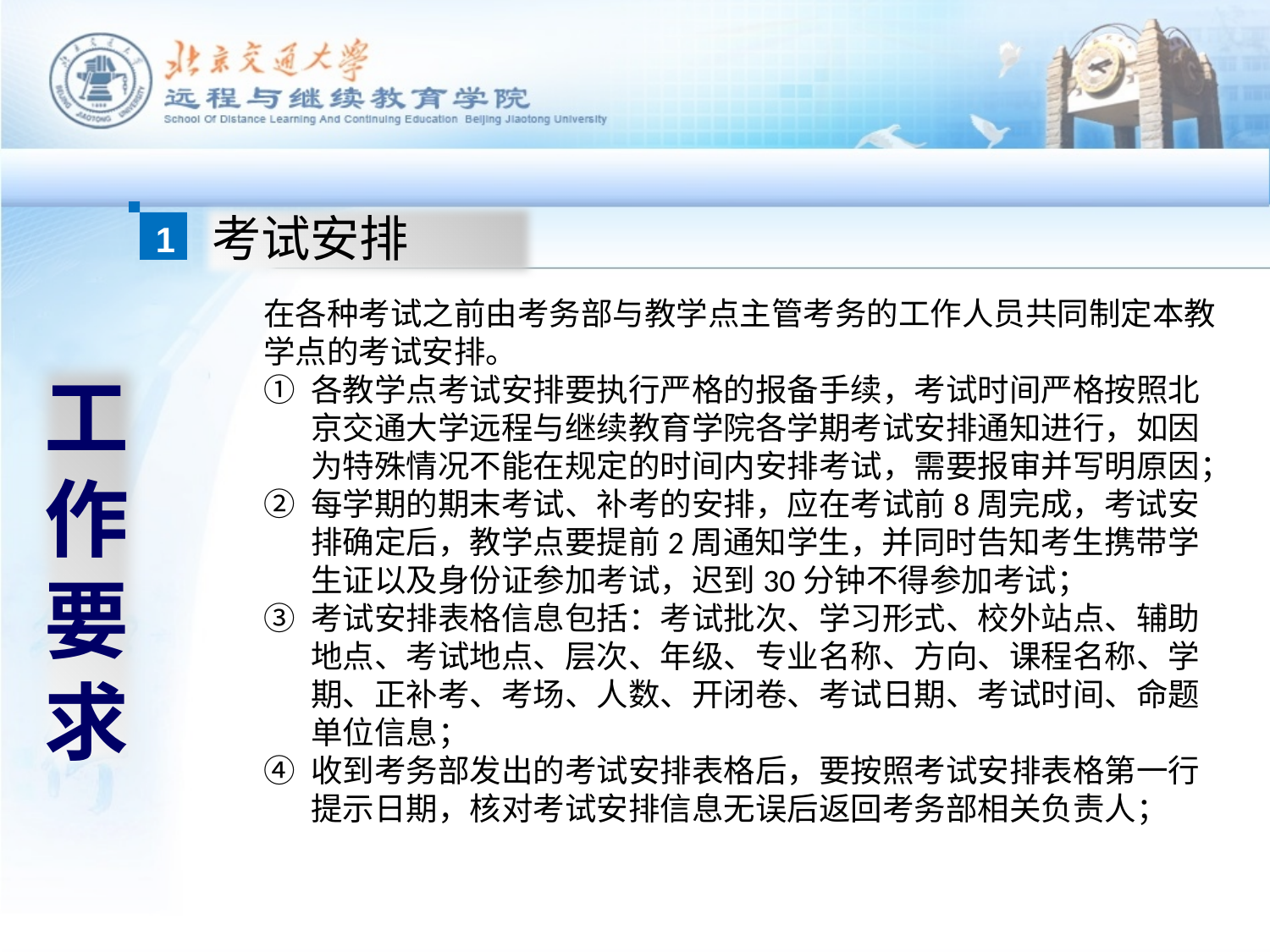

1
考试安排
在各种考试之前由考务部与教学点主管考务的工作人员共同制定本教学点的考试安排。
各教学点考试安排要执行严格的报备手续，考试时间严格按照北京交通大学远程与继续教育学院各学期考试安排通知进行，如因为特殊情况不能在规定的时间内安排考试，需要报审并写明原因；
每学期的期末考试、补考的安排，应在考试前8周完成，考试安排确定后，教学点要提前2周通知学生，并同时告知考生携带学生证以及身份证参加考试，迟到30分钟不得参加考试；
考试安排表格信息包括：考试批次、学习形式、校外站点、辅助地点、考试地点、层次、年级、专业名称、方向、课程名称、学期、正补考、考场、人数、开闭卷、考试日期、考试时间、命题单位信息；
收到考务部发出的考试安排表格后，要按照考试安排表格第一行提示日期，核对考试安排信息无误后返回考务部相关负责人；

工作要求